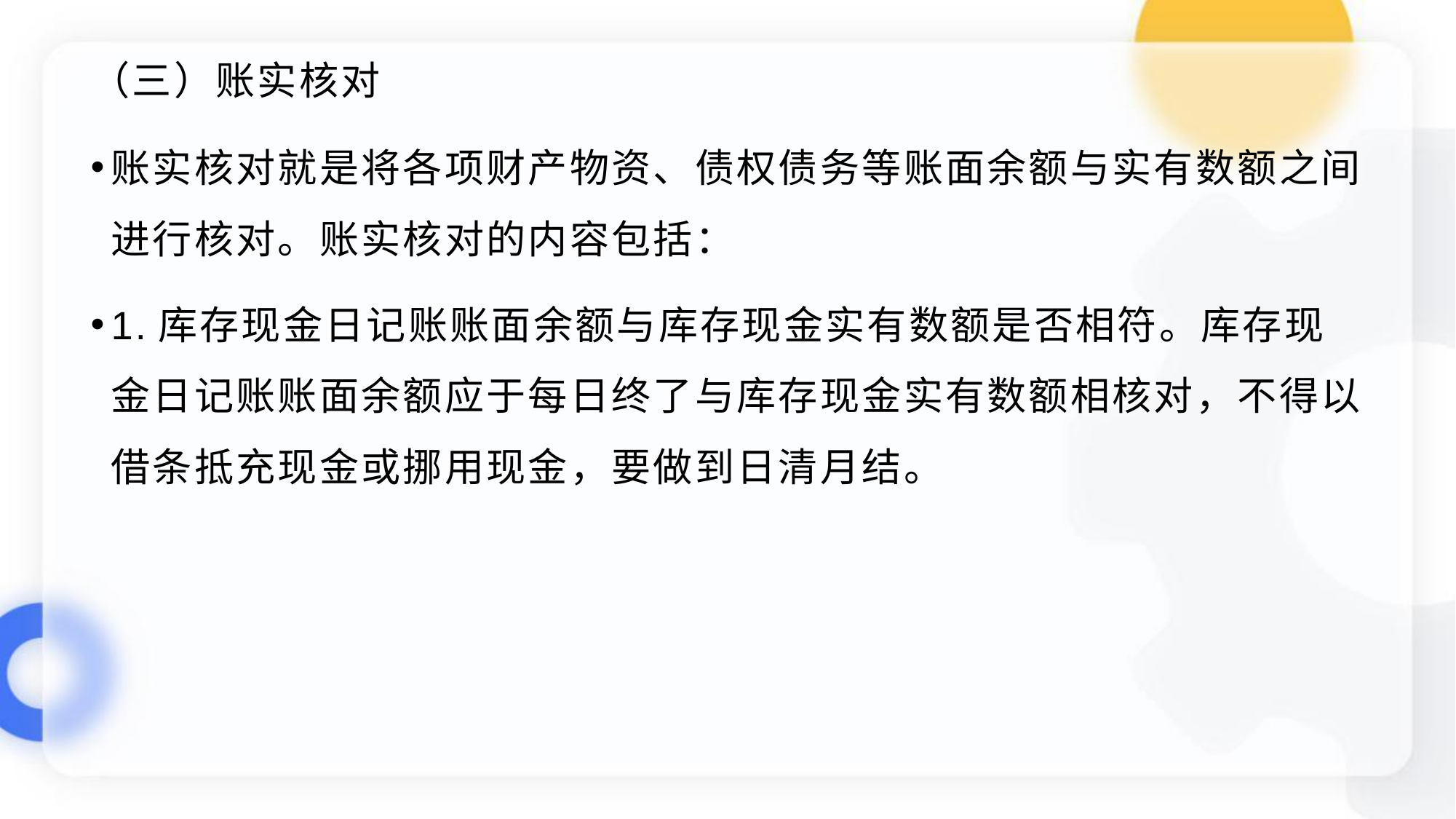

# （三）账实核对
账实核对就是将各项财产物资、债权债务等账面余额与实有数额之间进行核对。账实核对的内容包括：
1.库存现金日记账账面余额与库存现金实有数额是否相符。库存现金日记账账面余额应于每日终了与库存现金实有数额相核对，不得以借条抵充现金或挪用现金，要做到日清月结。